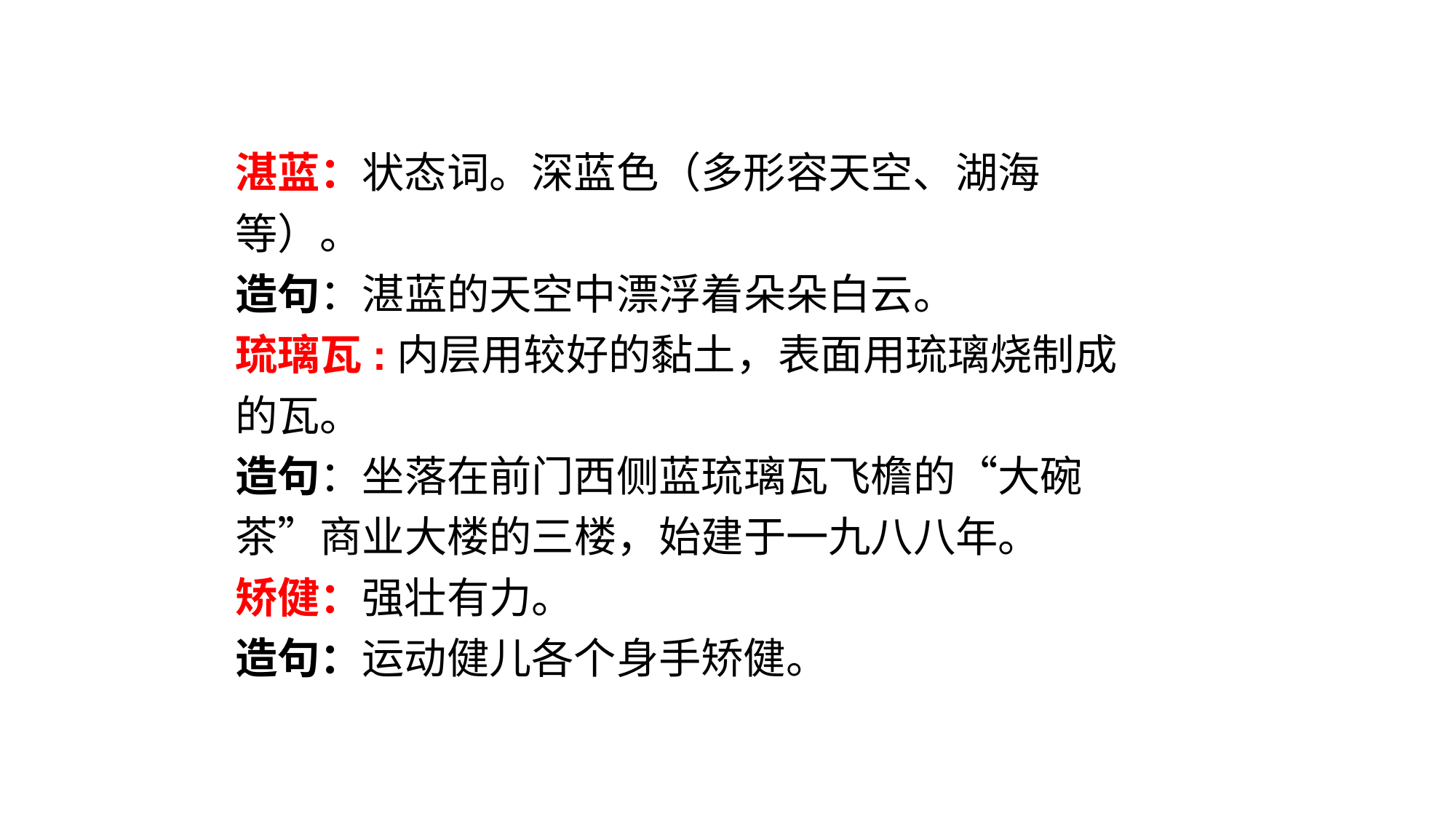

湛蓝：状态词。深蓝色（多形容天空、湖海等）。
造句：湛蓝的天空中漂浮着朵朵白云。
琉璃瓦:内层用较好的黏土，表面用琉璃烧制成的瓦。
造句：坐落在前门西侧蓝琉璃瓦飞檐的“大碗茶”商业大楼的三楼，始建于一九八八年。
矫健：强壮有力。
造句：运动健儿各个身手矫健。